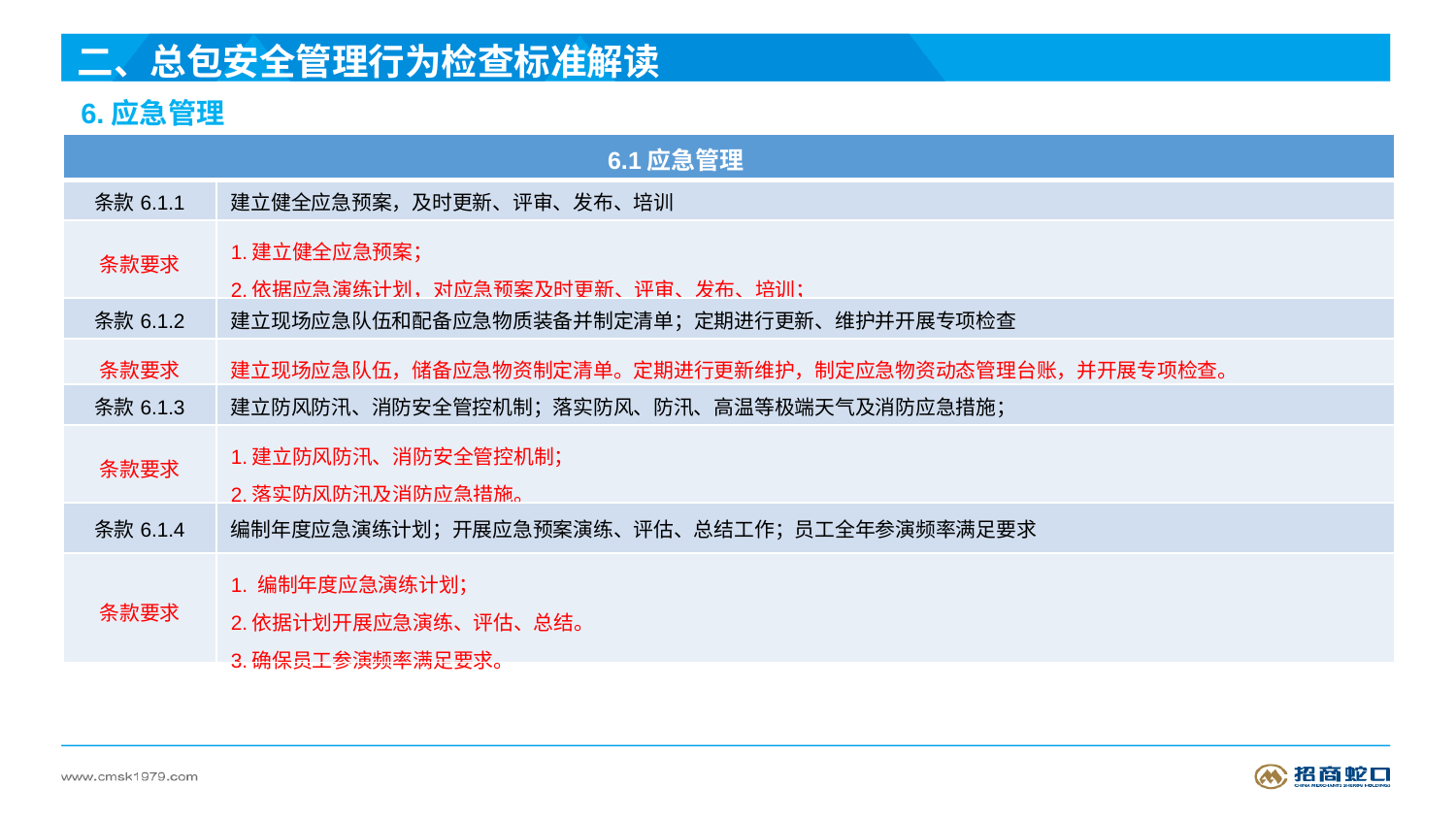

二、总包安全管理行为检查标准解读
6.应急管理
| 6.1应急管理 |  |
| --- | --- |
| 条款6.1.1 | 建立健全应急预案，及时更新、评审、发布、培训 |
| 条款要求 | 1.建立健全应急预案； 2.依据应急演练计划，对应急预案及时更新、评审、发布、培训； |
| 条款6.1.2 | 建立现场应急队伍和配备应急物质装备并制定清单；定期进行更新、维护并开展专项检查 |
| 条款要求 | 建立现场应急队伍，储备应急物资制定清单。定期进行更新维护，制定应急物资动态管理台账，并开展专项检查。 |
| 条款6.1.3 | 建立防风防汛、消防安全管控机制；落实防风、防汛、高温等极端天气及消防应急措施； |
| 条款要求 | 1.建立防风防汛、消防安全管控机制； 2.落实防风防汛及消防应急措施。 |
| 条款6.1.4 | 编制年度应急演练计划；开展应急预案演练、评估、总结工作；员工全年参演频率满足要求 |
| 条款要求 | 1. 编制年度应急演练计划； 2.依据计划开展应急演练、评估、总结。 3.确保员工参演频率满足要求。 |